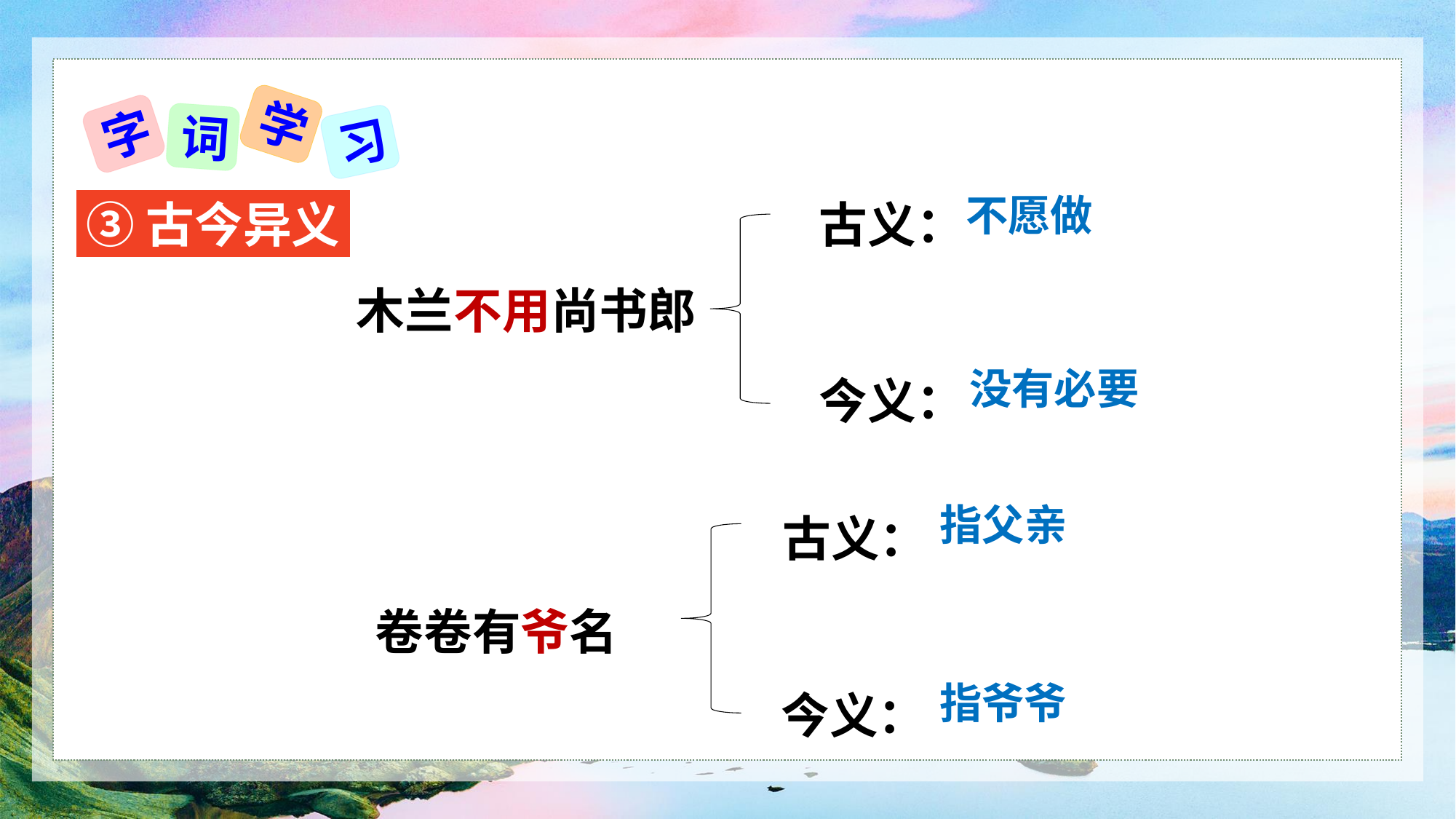

学
字
词
习
古义：
不愿做
③古今异义

木兰不用尚书郎
今义：
没有必要
古义：
指父亲

卷卷有爷名
今义：
指爷爷